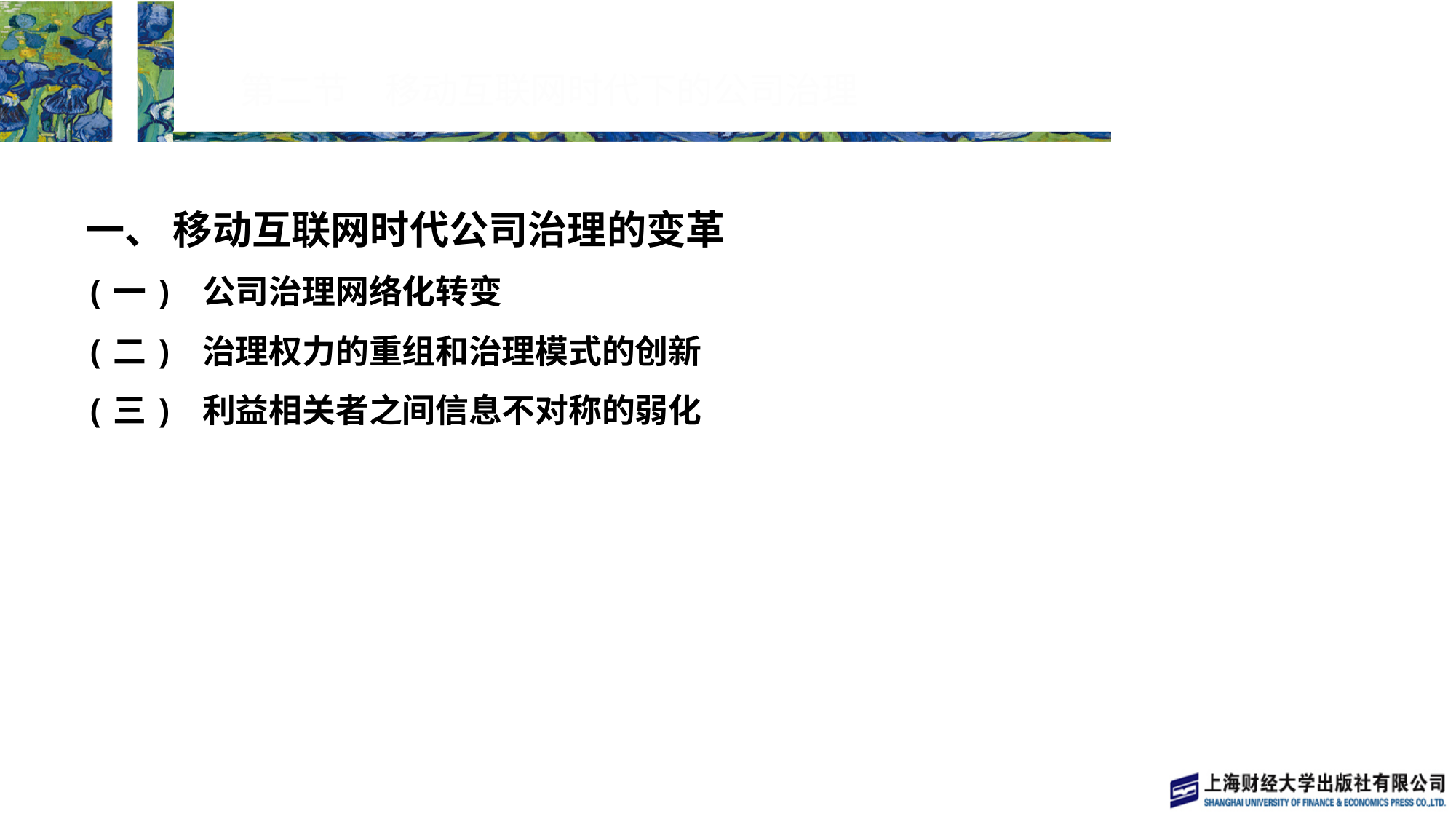

# 第二节　移动互联网时代下的公司治理
一、 移动互联网时代公司治理的变革
(一) 公司治理网络化转变
(二) 治理权力的重组和治理模式的创新
(三) 利益相关者之间信息不对称的弱化